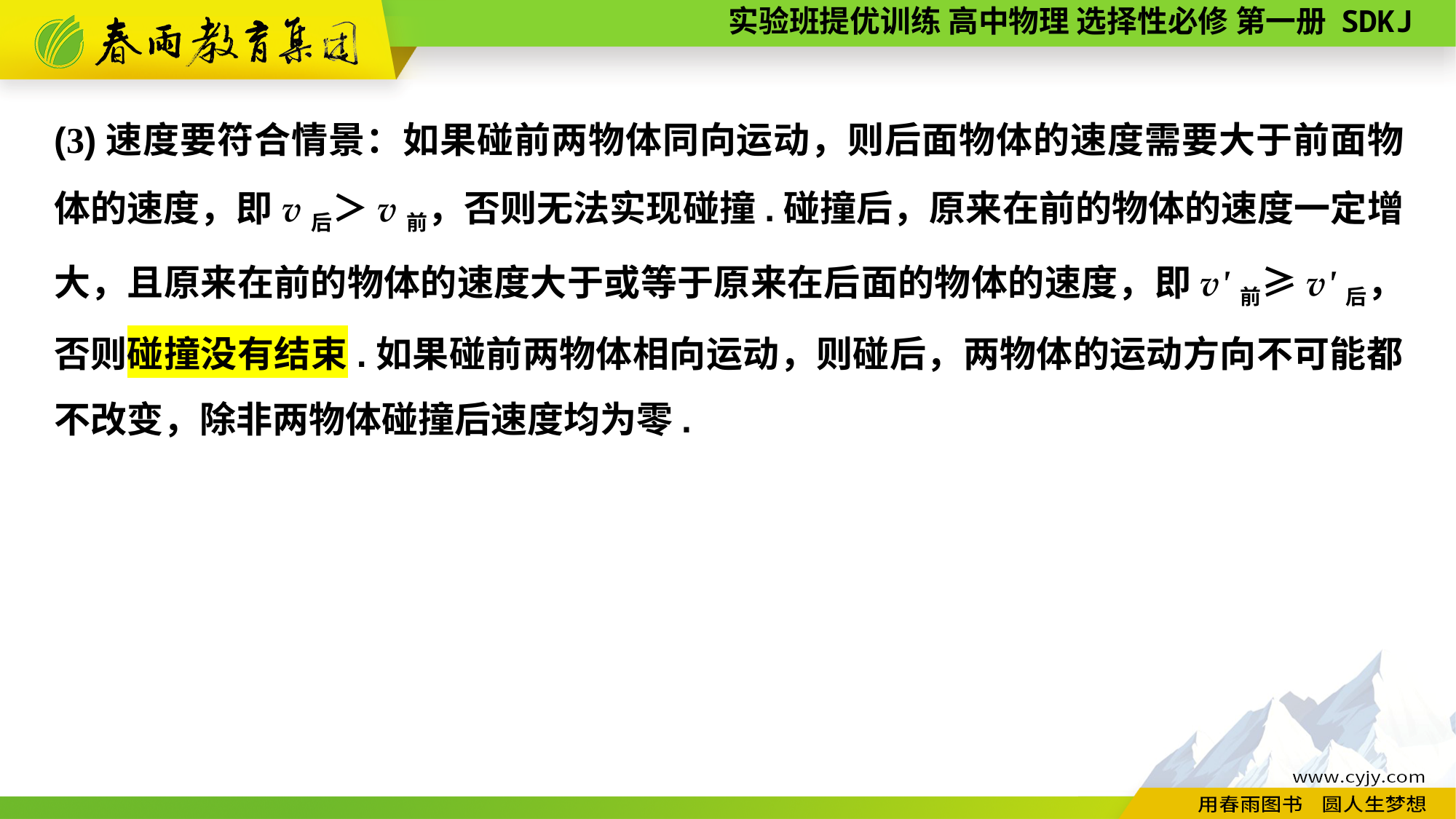

(3)速度要符合情景：如果碰前两物体同向运动，则后面物体的速度需要大于前面物体的速度，即v后＞v前，否则无法实现碰撞.碰撞后，原来在前的物体的速度一定增大，且原来在前的物体的速度大于或等于原来在后面的物体的速度，即v'前≥v'后，否则碰撞没有结束.如果碰前两物体相向运动，则碰后，两物体的运动方向不可能都不改变，除非两物体碰撞后速度均为零.